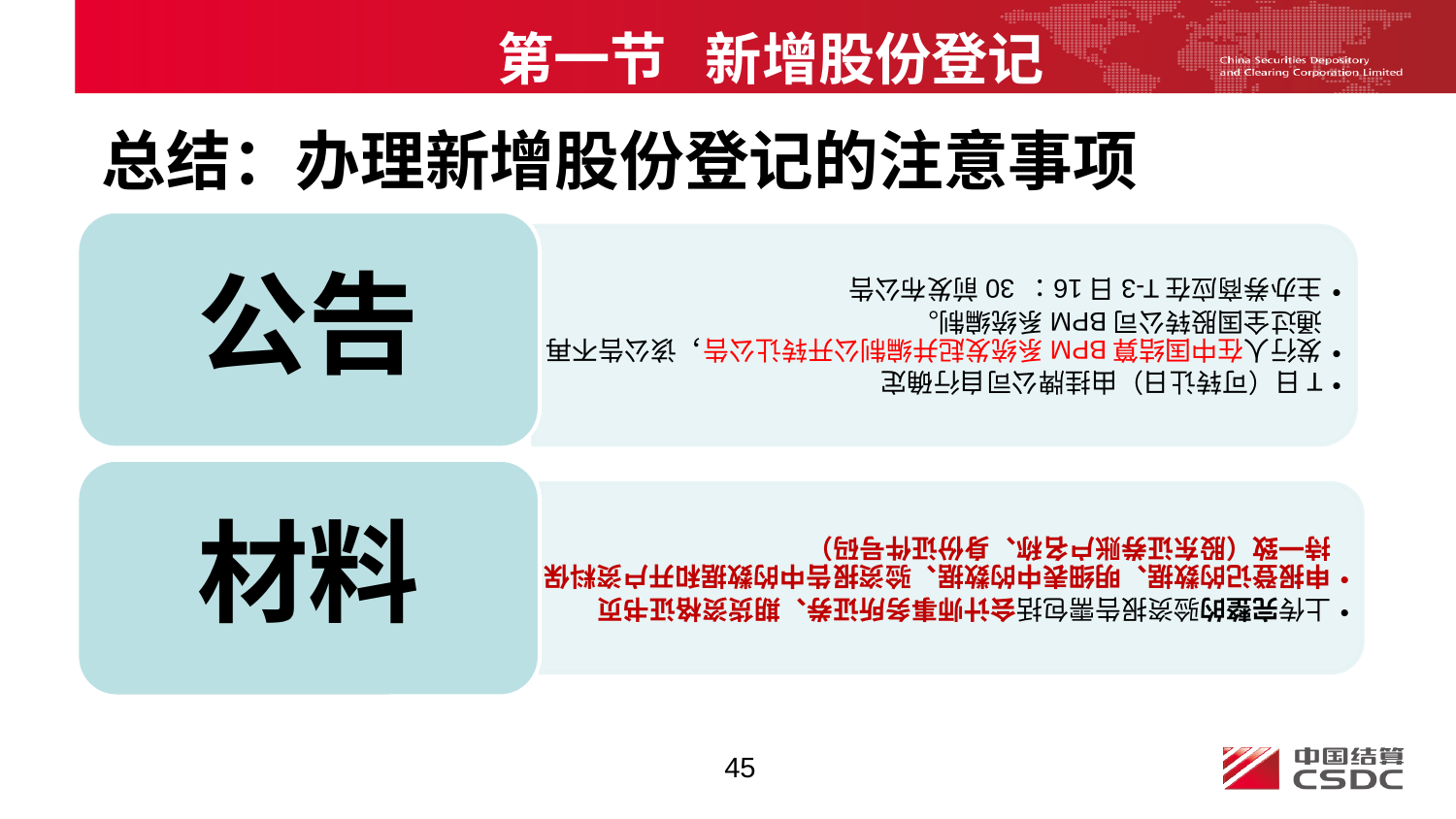

第一节   新增股份登记
总结：办理新增股份登记的注意事项
T日（可转让日）由挂牌公司自行确定
发行人在中国结算BPM系统发起并编制公开转让公告，该公告不再通过全国股转公司BPM系统编制。
主办券商应在T-3日16：30前发布公告
公告
上传完整的验资报告需包括会计师事务所证券、期货资格证书页
申报登记的数据、明细表中的数据、验资报告中的数据和开户资料保持一致（股东证券账户名称、身份证件号码）
材料
45